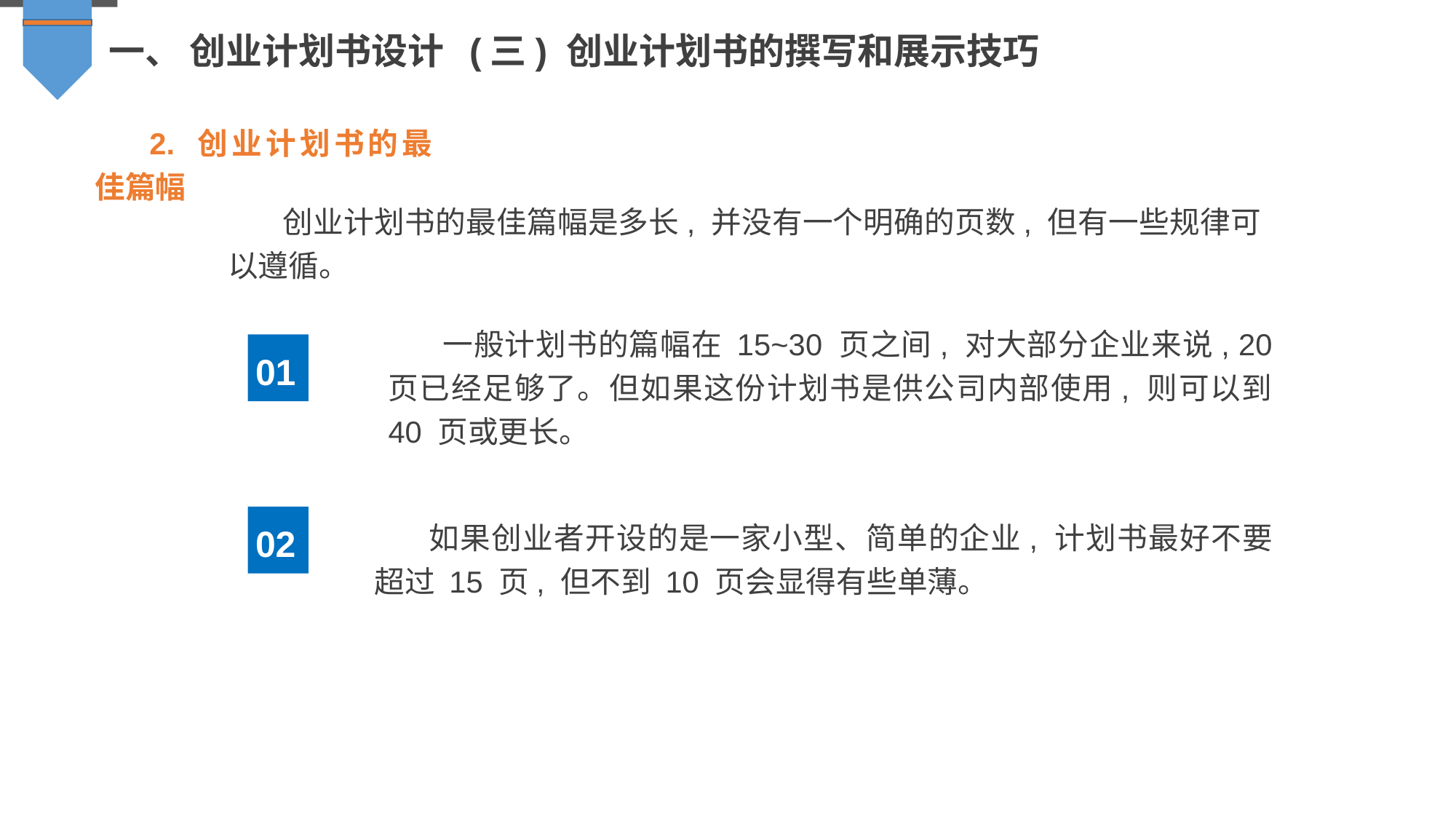

一、 创业计划书设计  (三) 创业计划书的撰写和展示技巧
2. 创业计划书的最佳篇幅
创业计划书的最佳篇幅是多长, 并没有一个明确的页数, 但有一些规律可以遵循。
一般计划书的篇幅在 15~30 页之间, 对大部分企业来说, 20 页已经足够了。但如果这份计划书是供公司内部使用, 则可以到 40 页或更长。

01

如果创业者开设的是一家小型、简单的企业, 计划书最好不要超过 15 页, 但不到 10 页会显得有些单薄。
02